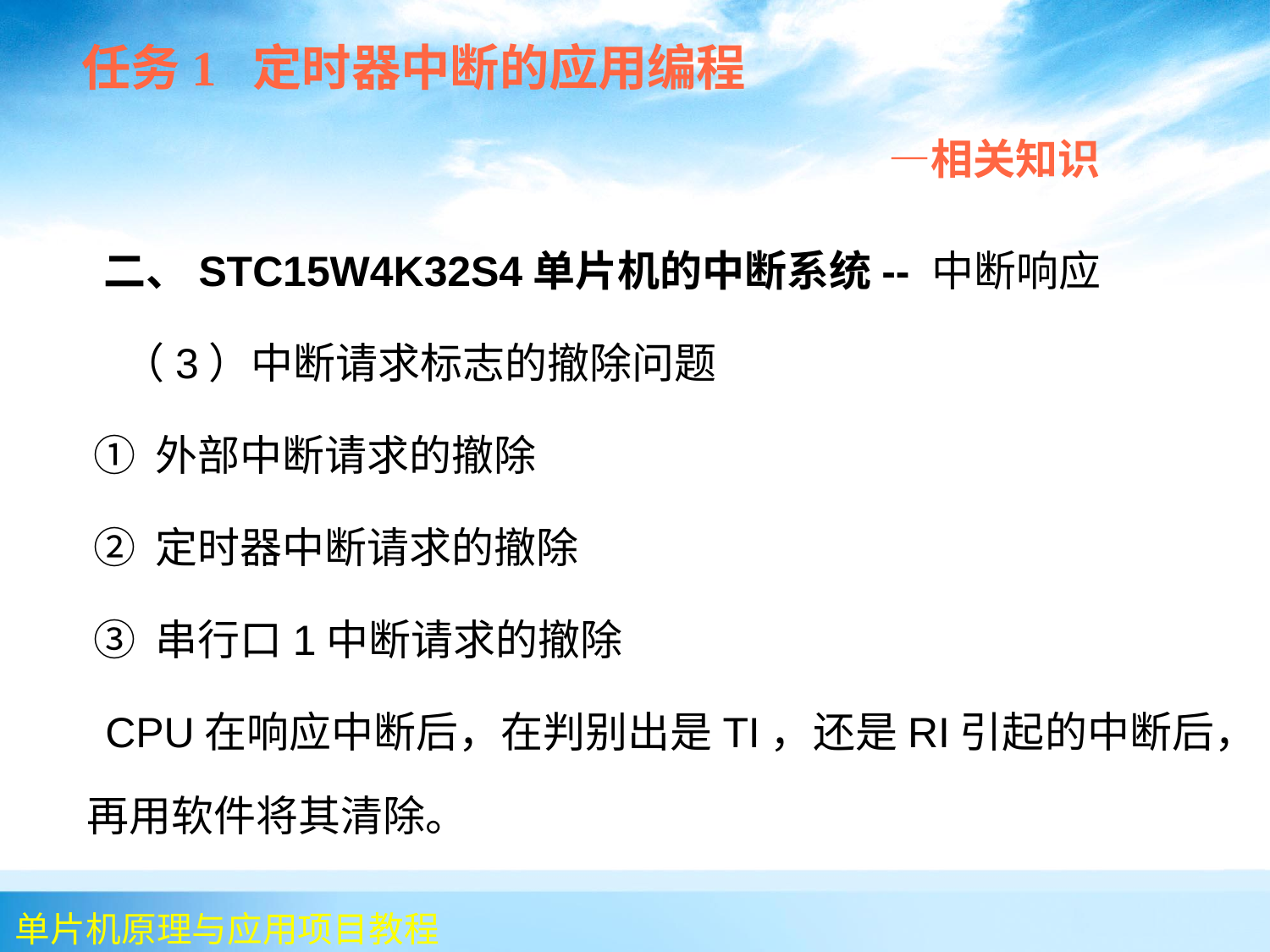

任务1  定时器中断的应用编程
                                                                            —相关知识
     二、STC15W4K32S4单片机的中断系统-- 中断响应
       （3）中断请求标志的撤除问题
     ① 外部中断请求的撤除
     ② 定时器中断请求的撤除
     ③ 串行口1中断请求的撤除
     CPU在响应中断后，在判别出是TI，还是RI引起的中断后，再用软件将其清除。